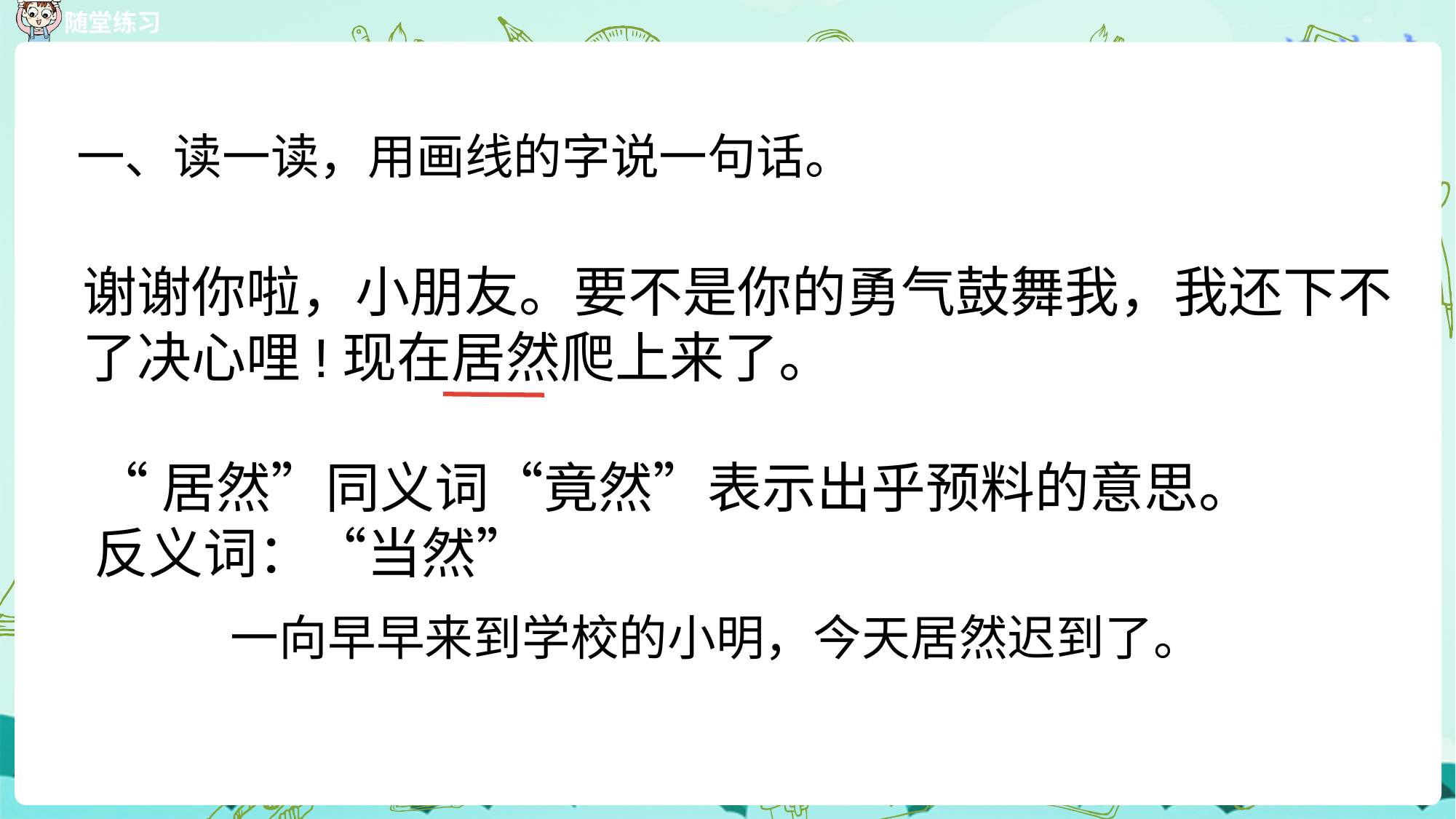

一、读一读，用画线的字说一句话。
谢谢你啦，小朋友。要不是你的勇气鼓舞我，我还下不了决心哩!现在居然爬上来了。
“居然”同义词“竟然”表示出乎预料的意思。
反义词：“当然”
一向早早来到学校的小明，今天居然迟到了。